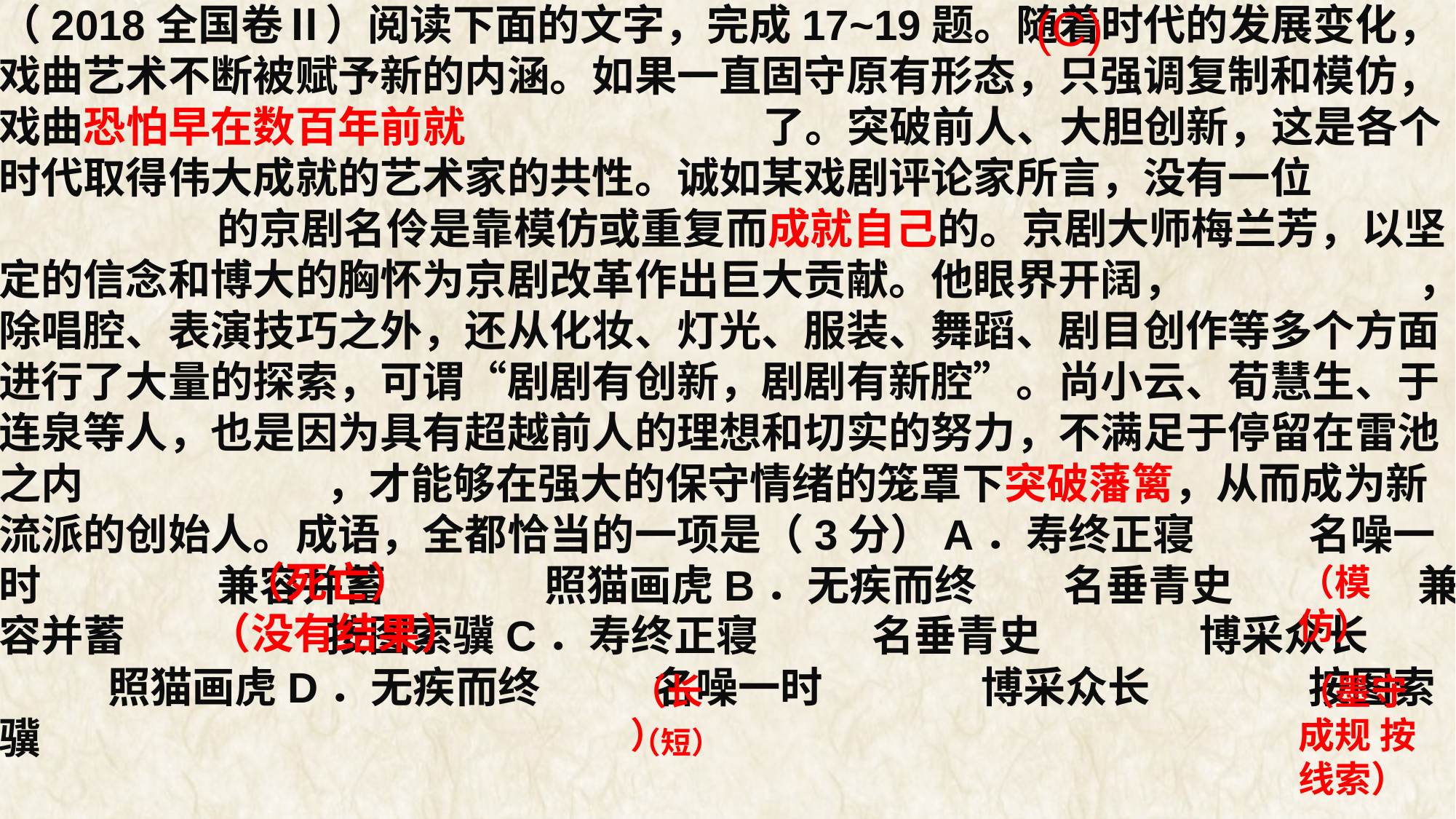

（2018全国卷Ⅱ）阅读下面的文字，完成17~19题。随着时代的发展变化，戏曲艺术不断被赋予新的内涵。如果一直固守原有形态，只强调复制和模仿，戏曲恐怕早在数百年前就			了。突破前人、大胆创新，这是各个时代取得伟大成就的艺术家的共性。诚如某戏剧评论家所言，没有一位			的京剧名伶是靠模仿或重复而成就自己的。京剧大师梅兰芳，以坚定的信念和博大的胸怀为京剧改革作出巨大贡献。他眼界开阔，			，除唱腔、表演技巧之外，还从化妆、灯光、服装、舞蹈、剧目创作等多个方面进行了大量的探索，可谓“剧剧有创新，剧剧有新腔”。尚小云、荀慧生、于连泉等人，也是因为具有超越前人的理想和切实的努力，不满足于停留在雷池之内			，才能够在强大的保守情绪的笼罩下突破藩篱，从而成为新流派的创始人。成语，全都恰当的一项是（3分）A．寿终正寝		名噪一时		兼容并蓄		照猫画虎B．无疾而终         名垂青史		兼容并蓄		按图索骥C．寿终正寝		名垂青史		博采众长		照猫画虎D．无疾而终		名噪一时		博采众长		按图索骥

(C)
（死亡）
（模仿）
（没有结果）
（长）
（墨守 成规 按线索）
（短）